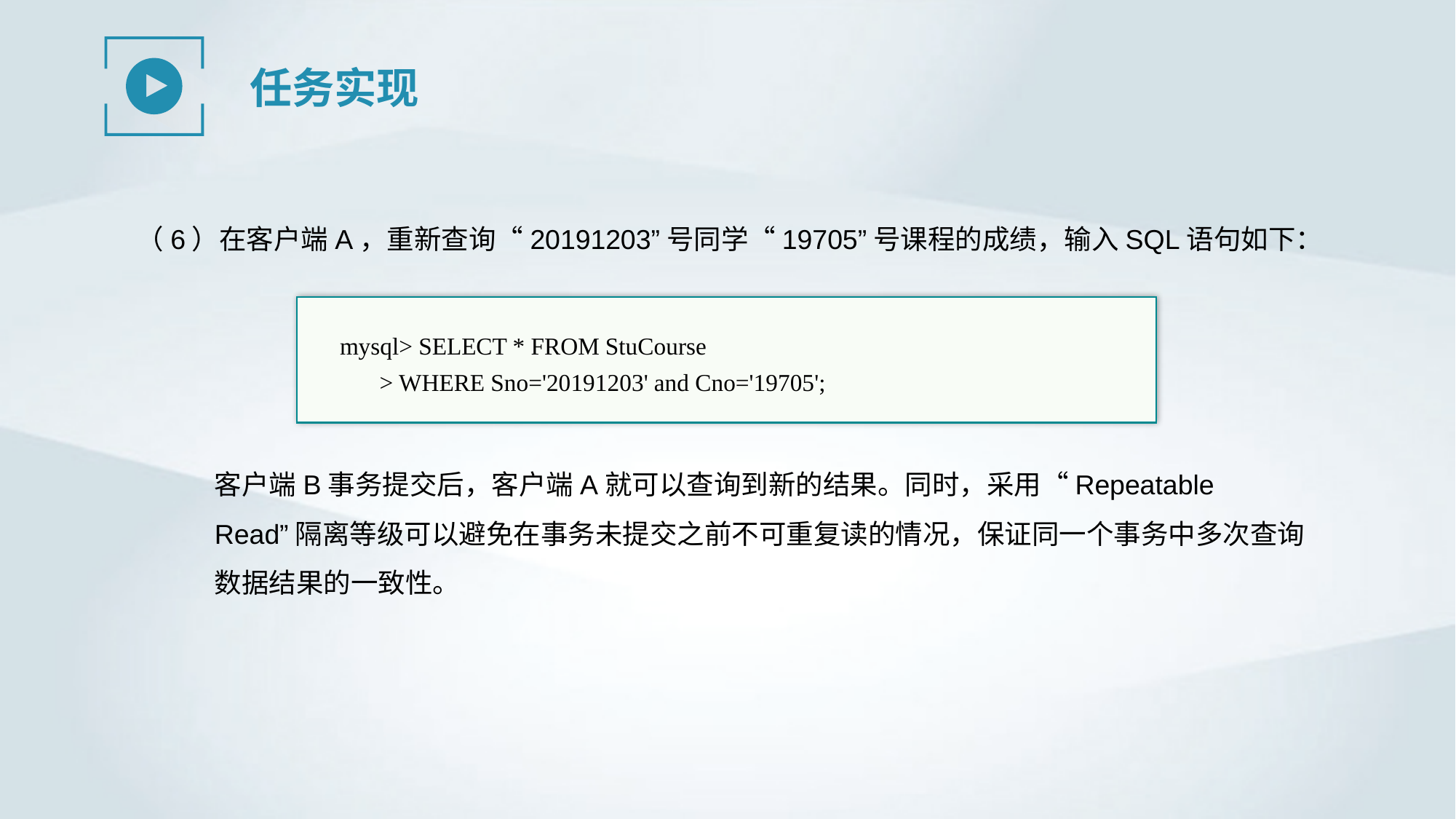

任务实现
（6）在客户端A，重新查询“20191203”号同学“19705”号课程的成绩，输入SQL语句如下：
mysql> SELECT * FROM StuCourse
> WHERE Sno='20191203' and Cno='19705';
客户端B事务提交后，客户端A就可以查询到新的结果。同时，采用“Repeatable Read”隔离等级可以避免在事务未提交之前不可重复读的情况，保证同一个事务中多次查询数据结果的一致性。